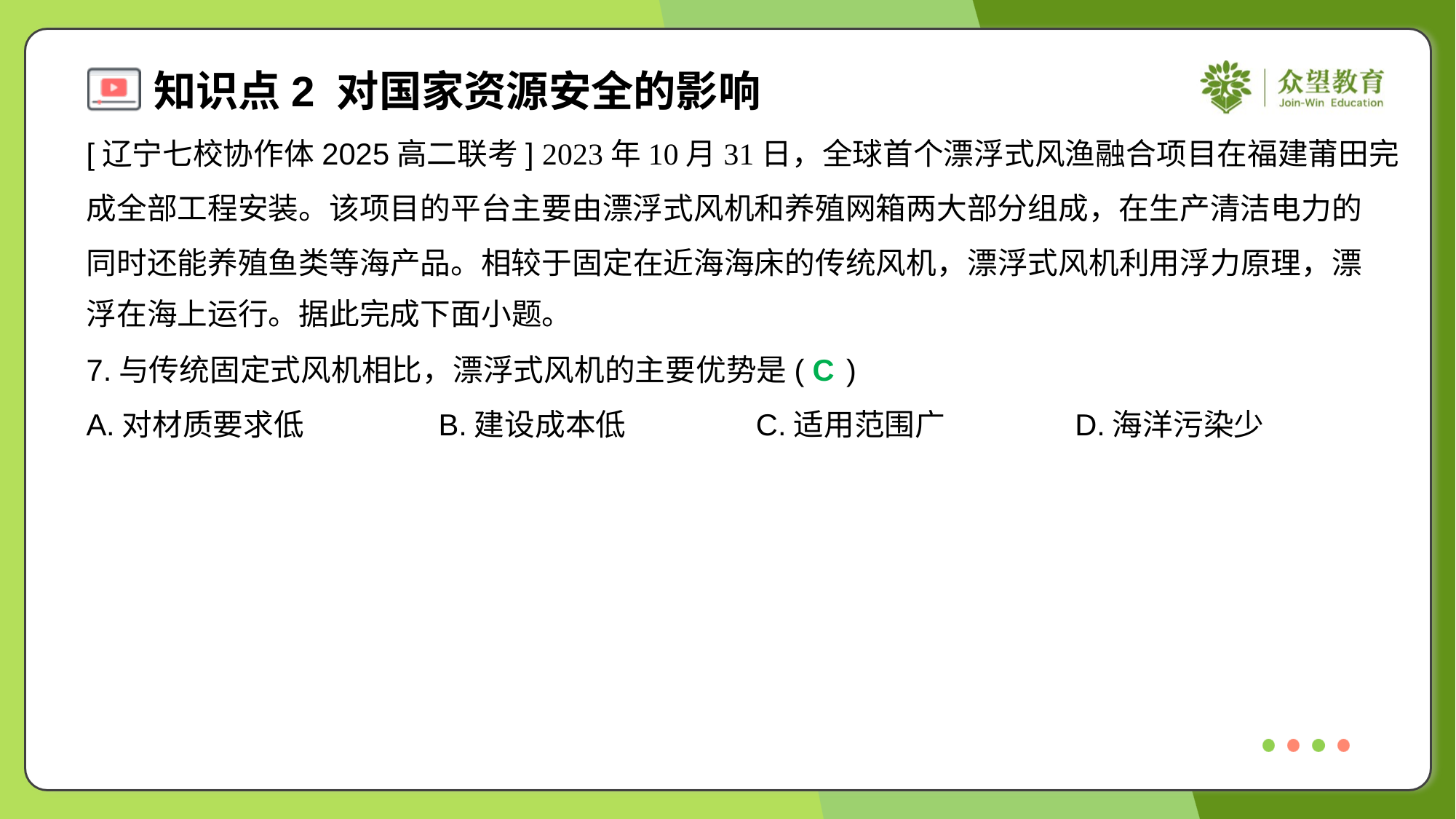

[辽宁七校协作体2025高二联考] 2023年10月31日，全球首个漂浮式风渔融合项目在福建莆田完
成全部工程安装。该项目的平台主要由漂浮式风机和养殖网箱两大部分组成，在生产清洁电力的
同时还能养殖鱼类等海产品。相较于固定在近海海床的传统风机，漂浮式风机利用浮力原理，漂
浮在海上运行。据此完成下面小题。
7.与传统固定式风机相比，漂浮式风机的主要优势是(     )
C
A.对材质要求低	B.建设成本低	C.适用范围广	D.海洋污染少